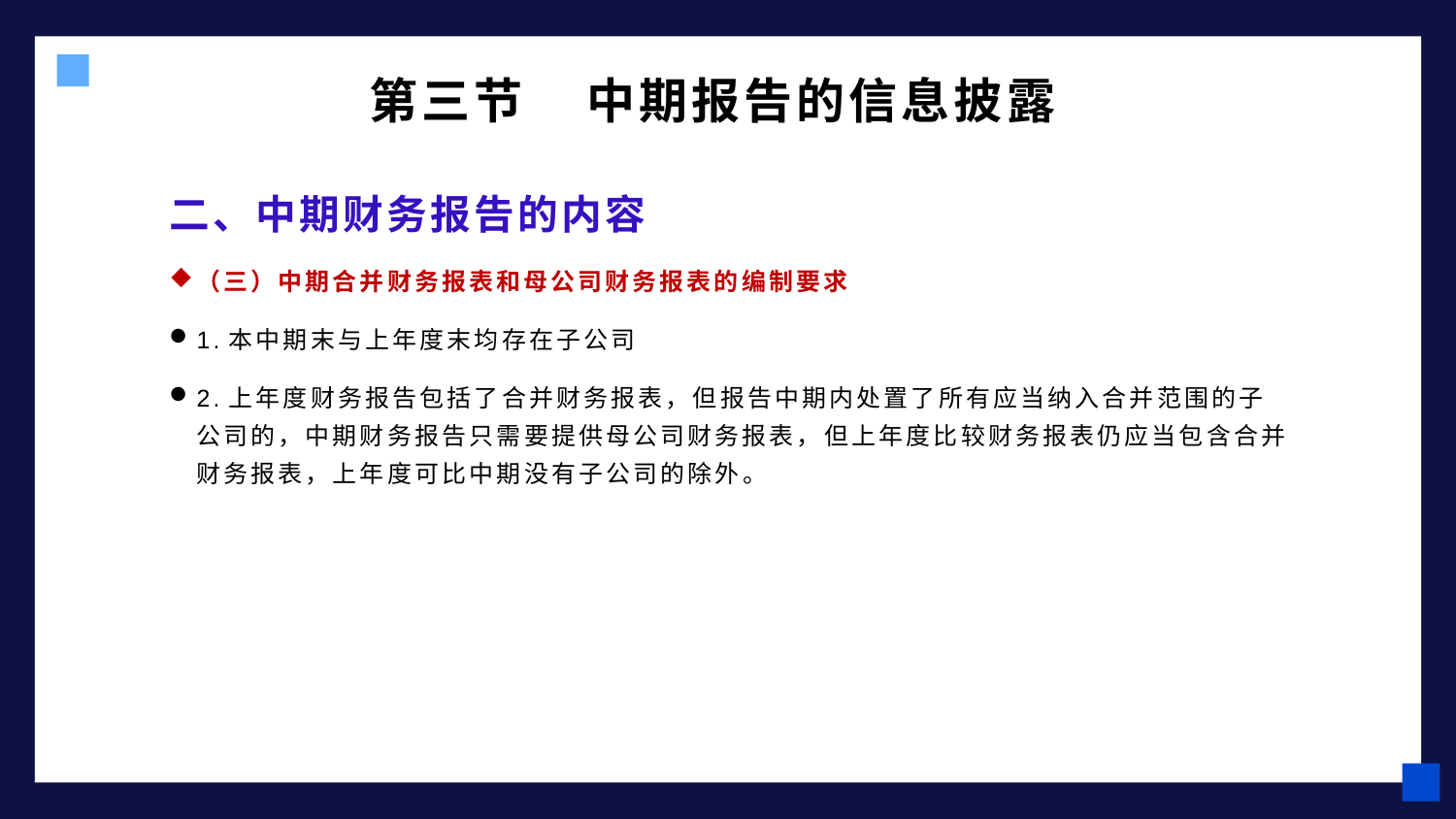

# 第三节    中期报告的信息披露
二、中期财务报告的内容
（三）中期合并财务报表和母公司财务报表的编制要求
1.本中期末与上年度末均存在子公司
2.上年度财务报告包括了合并财务报表，但报告中期内处置了所有应当纳入合并范围的子公司的，中期财务报告只需要提供母公司财务报表，但上年度比较财务报表仍应当包含合并财务报表，上年度可比中期没有子公司的除外。